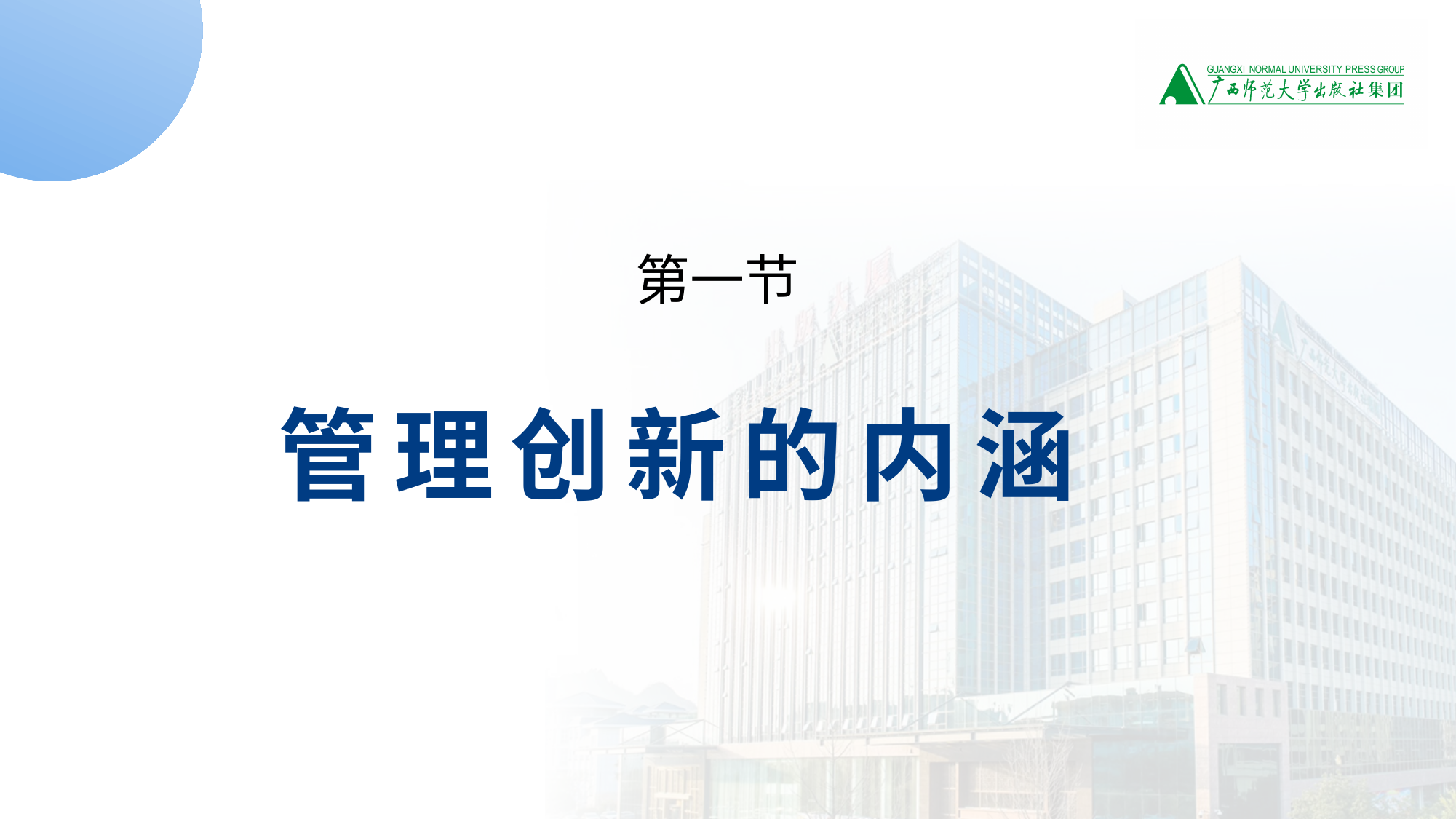

第一节
管 理 创 新 的 内 涵